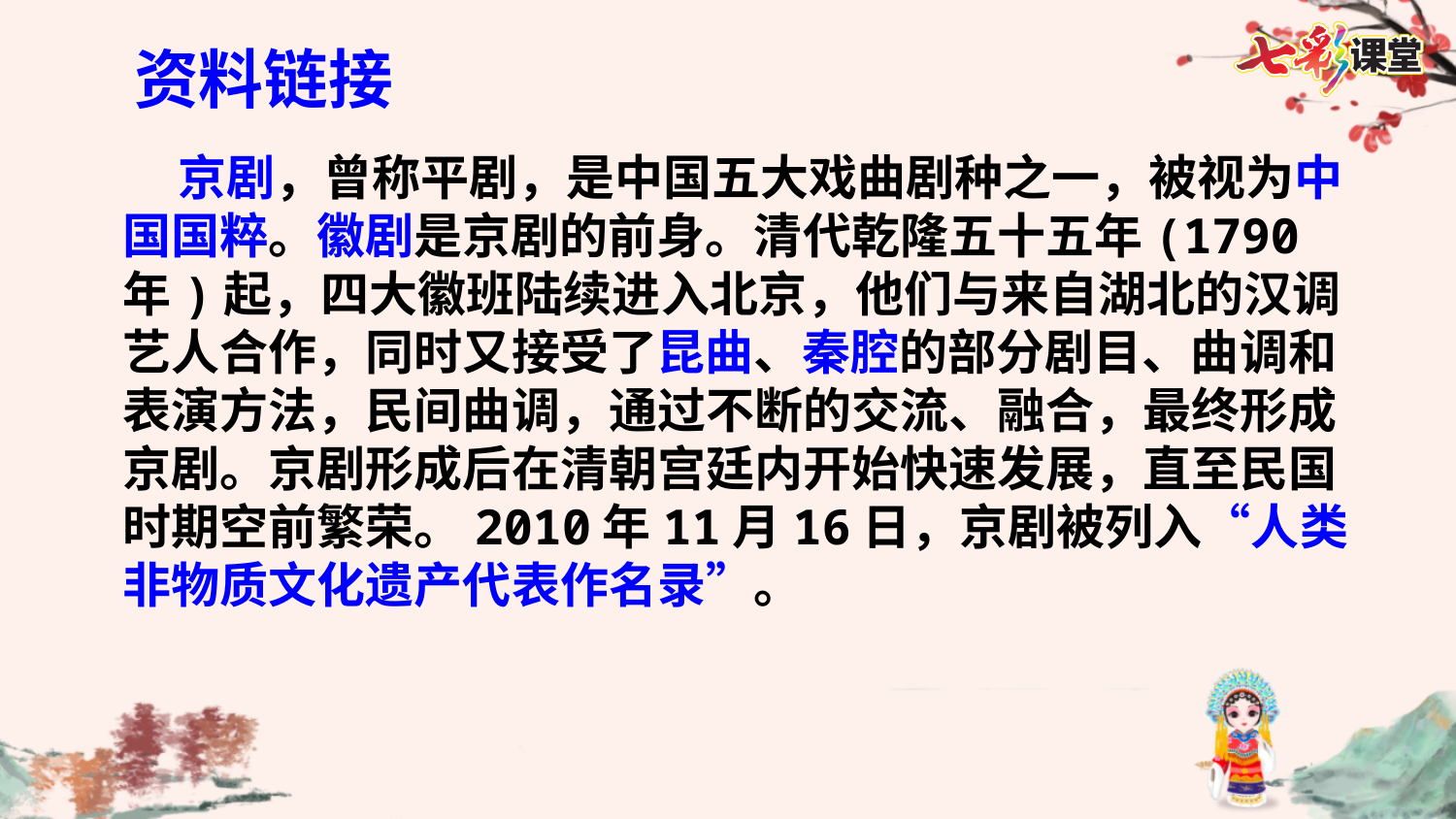

资料链接
    京剧，曾称平剧，是中国五大戏曲剧种之一，被视为中国国粹。徽剧是京剧的前身。清代乾隆五十五年(1790年)起，四大徽班陆续进入北京，他们与来自湖北的汉调艺人合作，同时又接受了昆曲、秦腔的部分剧目、曲调和表演方法，民间曲调，通过不断的交流、融合，最终形成京剧。京剧形成后在清朝宫廷内开始快速发展，直至民国时期空前繁荣。2010年11月16日，京剧被列入“人类非物质文化遗产代表作名录”。